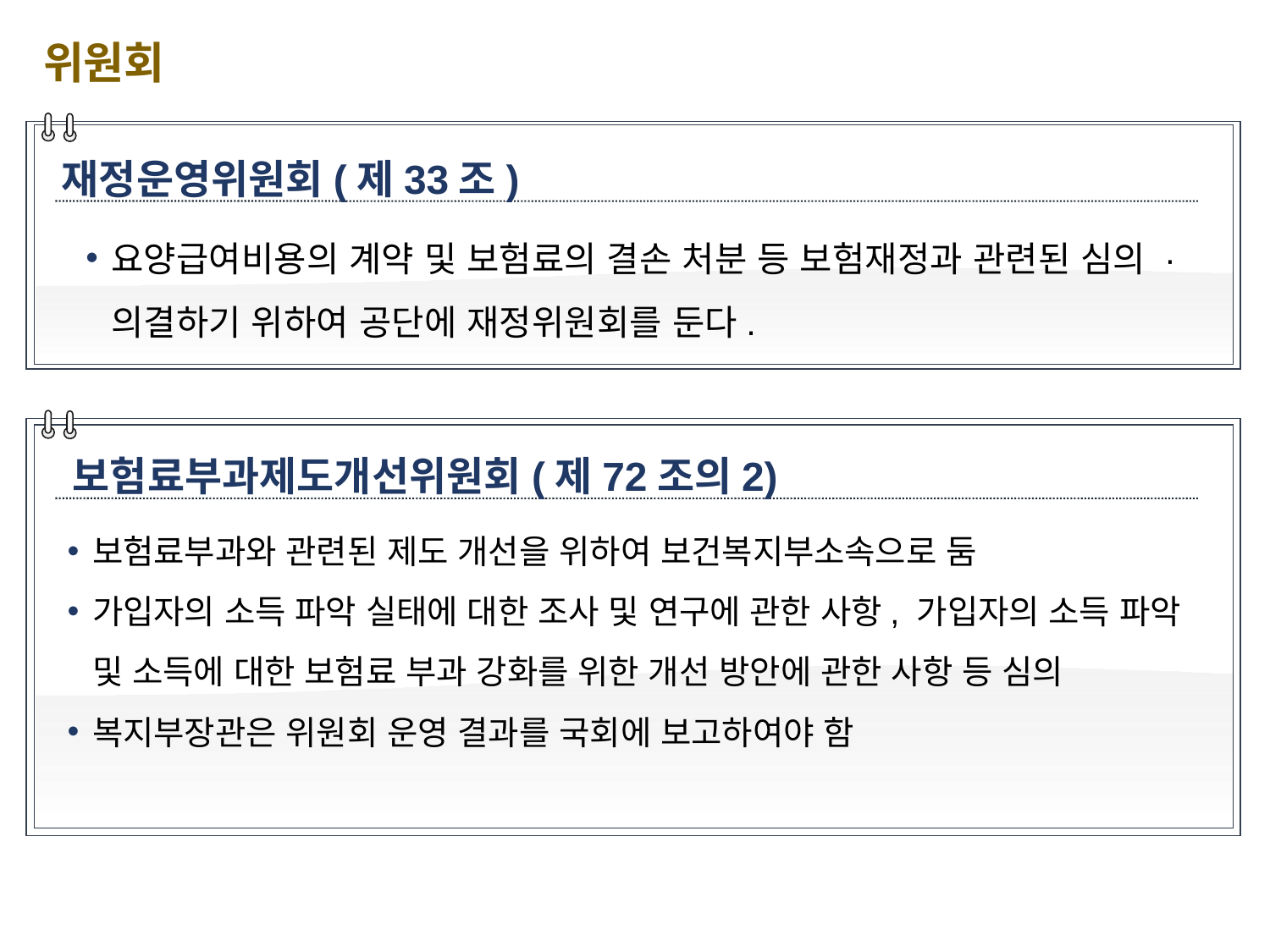

위원회

재정운영위원회(제33조)

요양급여비용의 계약 및 보험료의 결손 처분 등 보험재정과 관련된 심의 · 의결하기 위하여 공단에 재정위원회를 둔다.

보험료부과제도개선위원회(제72조의2)

보험료부과와 관련된 제도 개선을 위하여 보건복지부소속으로 둠
가입자의 소득 파악 실태에 대한 조사 및 연구에 관한 사항, 가입자의 소득 파악 및 소득에 대한 보험료 부과 강화를 위한 개선 방안에 관한 사항 등 심의
복지부장관은 위원회 운영 결과를 국회에 보고하여야 함